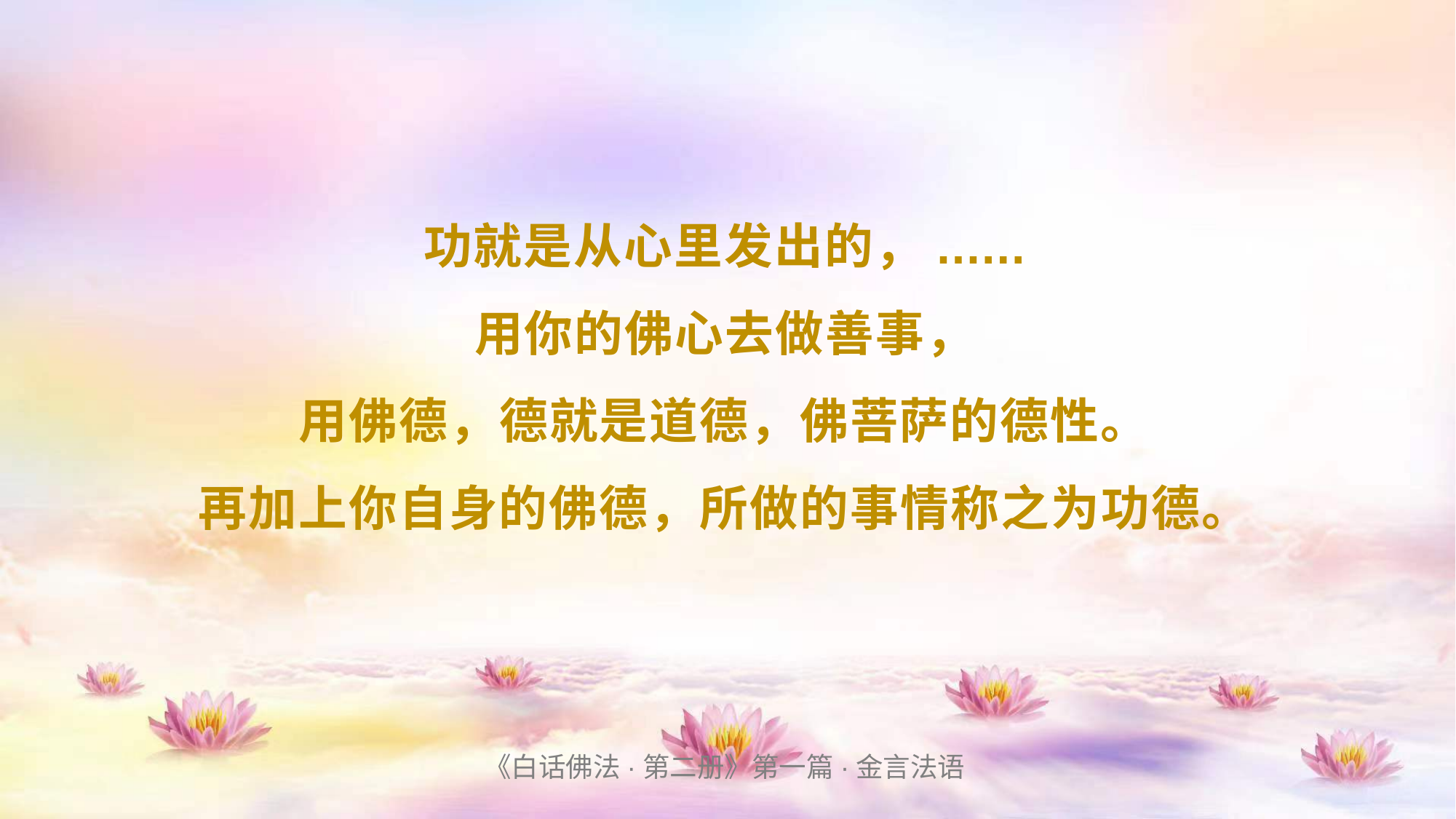

功就是从心里发出的，......
用你的佛心去做善事，
用佛德，德就是道德，佛菩萨的德性。
再加上你自身的佛德，所做的事情称之为功德。
《白话佛法·第二册》第一篇·金言法语